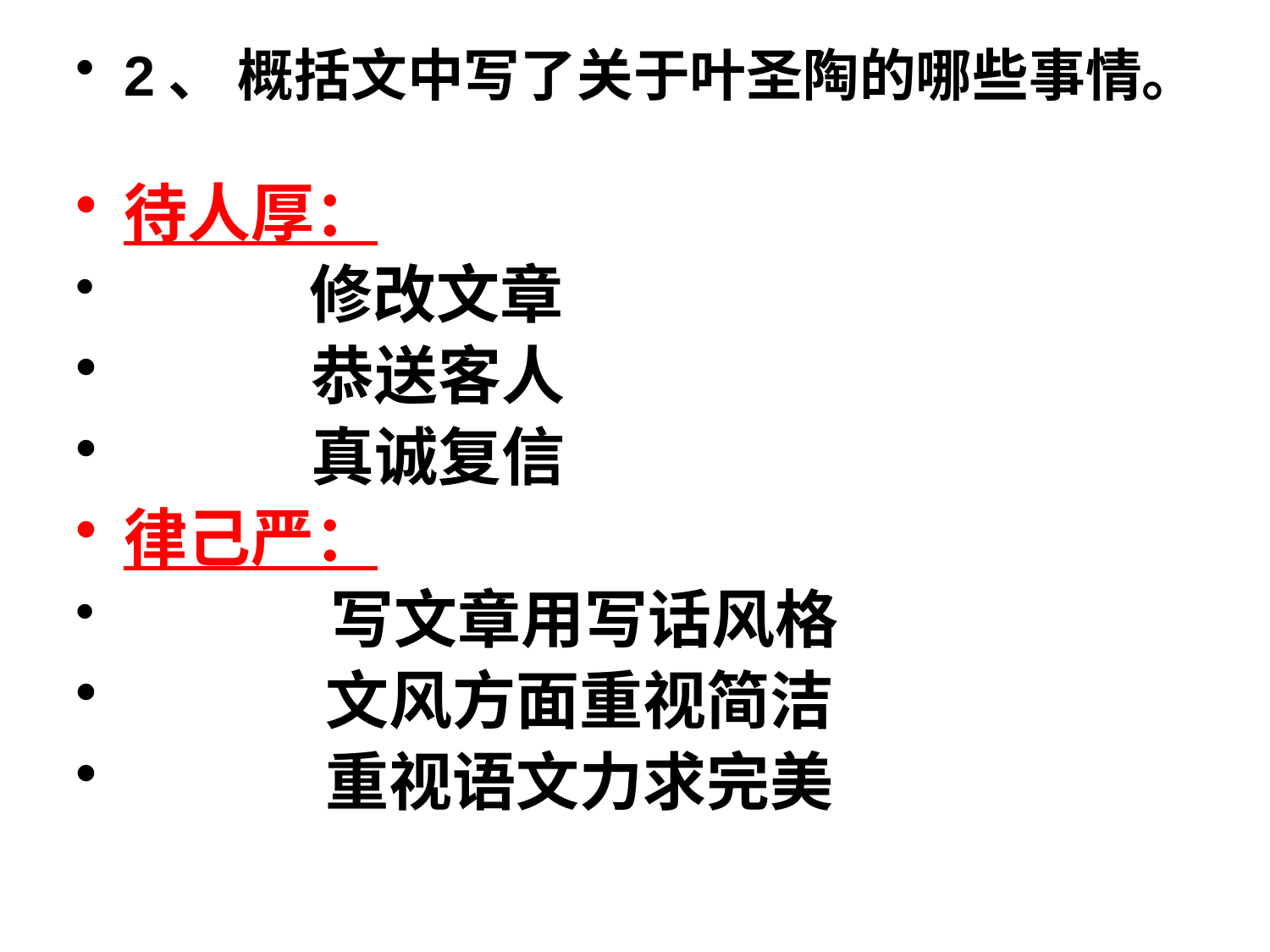

2、 概括文中写了关于叶圣陶的哪些事情。
待人厚：
             修改文章
            恭送客人
            真诚复信
律己严：
               写文章用写话风格
             文风方面重视简洁
             重视语文力求完美